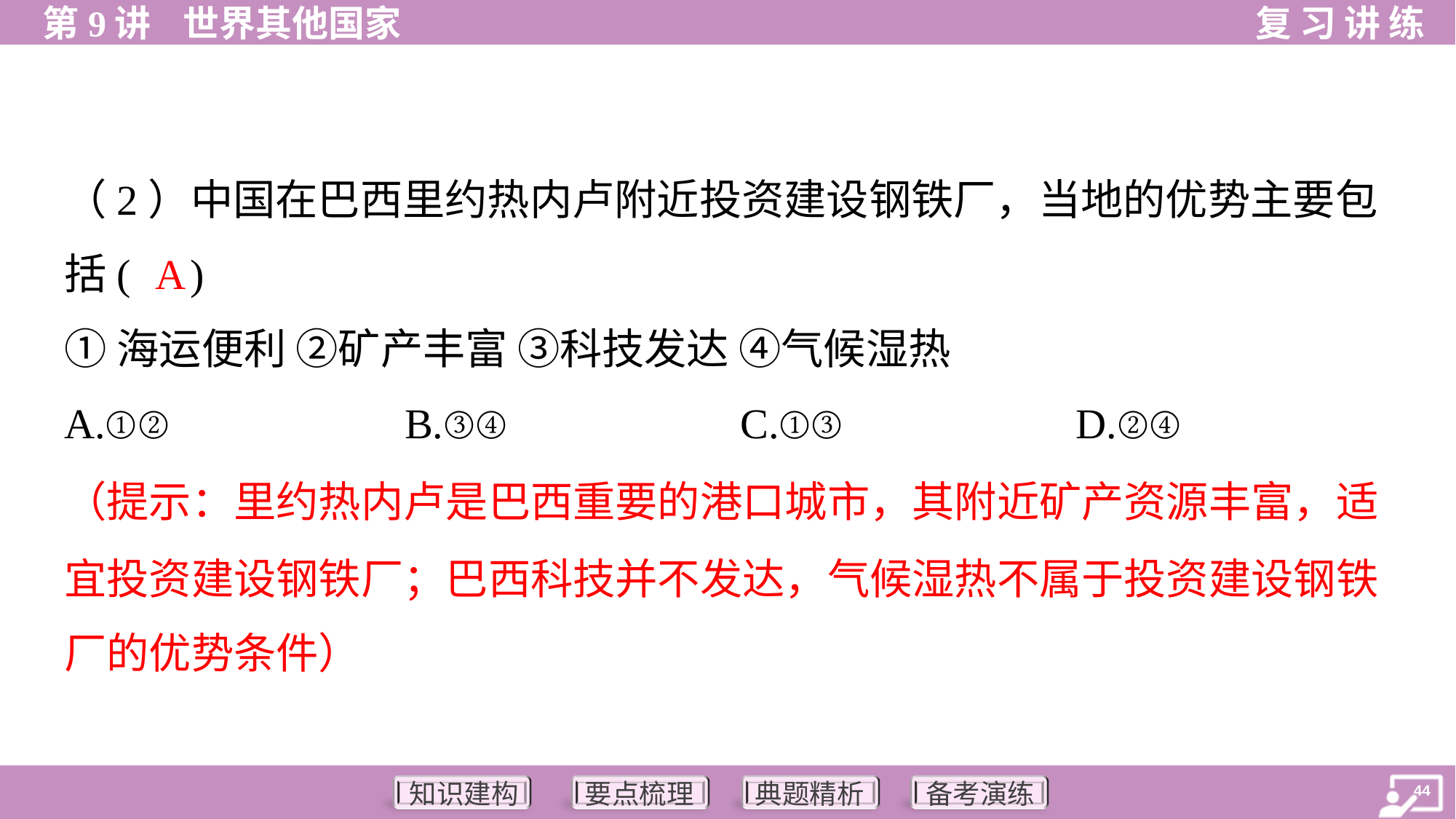

（2）中国在巴西里约热内卢附近投资建设钢铁厂，当地的优势主要包
括(     )
A
①海运便利 ②矿产丰富 ③科技发达 ④气候湿热
A.①②	B.③④	C.①③	D.②④
（提示：里约热内卢是巴西重要的港口城市，其附近矿产资源丰富，适
宜投资建设钢铁厂；巴西科技并不发达，气候湿热不属于投资建设钢铁
厂的优势条件）